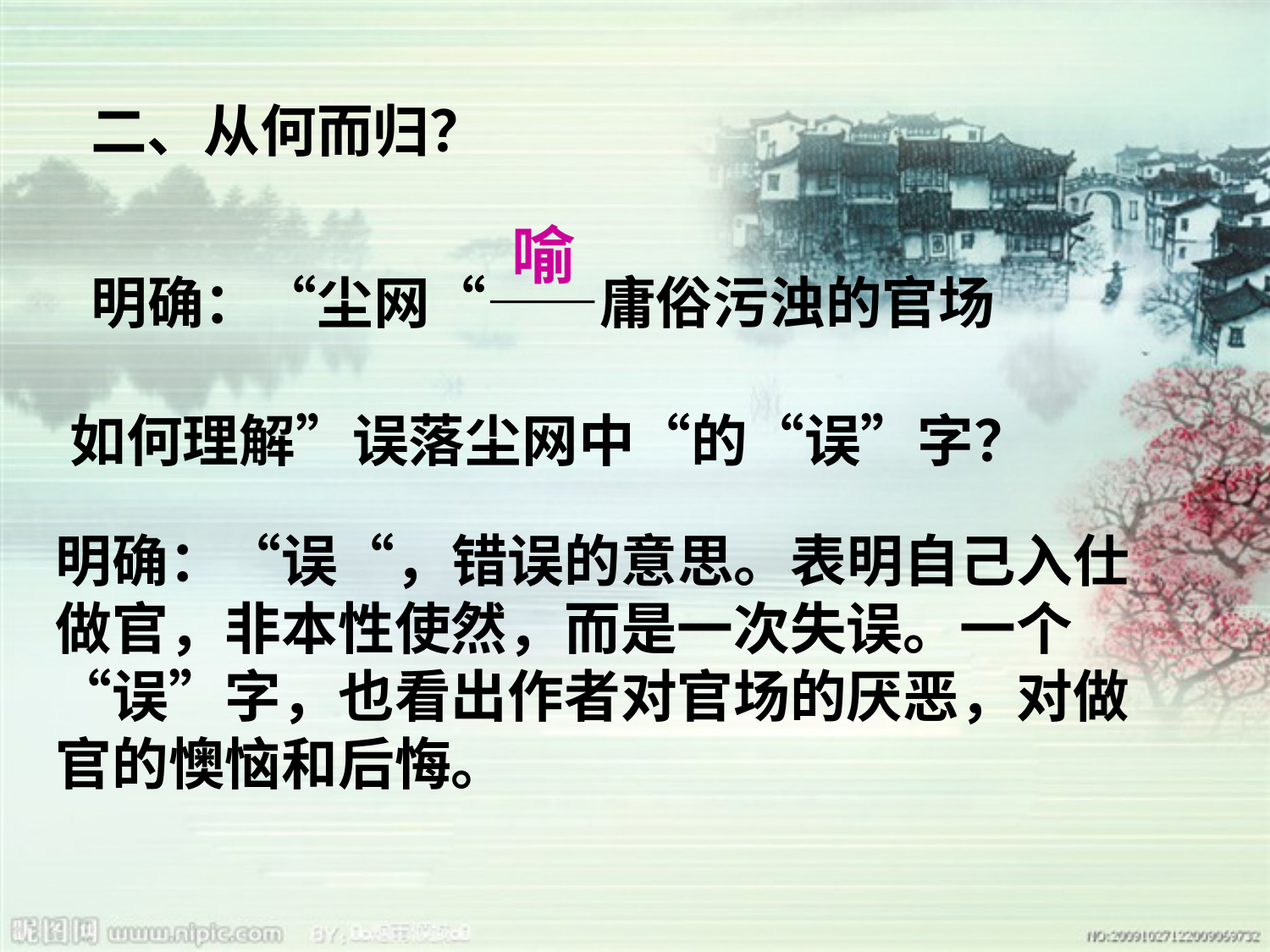

二、从何而归？
喻
明确：“尘网“——庸俗污浊的官场
如何理解”误落尘网中“的“误”字？
明确：“误“，错误的意思。表明自己入仕做官，非本性使然，而是一次失误。一个“误”字，也看出作者对官场的厌恶，对做官的懊恼和后悔。